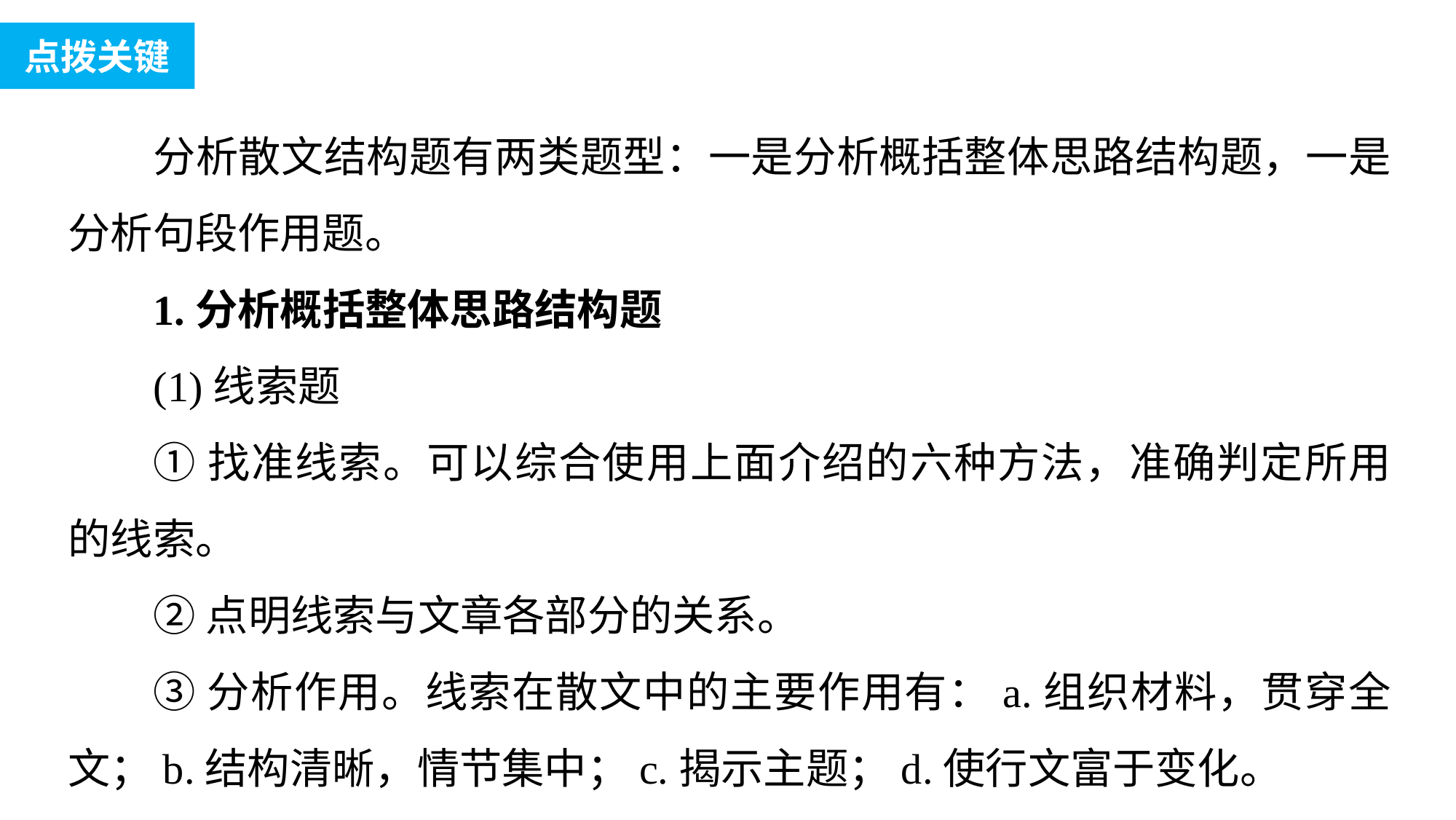

点拨关键
分析散文结构题有两类题型：一是分析概括整体思路结构题，一是分析句段作用题。
1.分析概括整体思路结构题
(1)线索题
①找准线索。可以综合使用上面介绍的六种方法，准确判定所用的线索。
②点明线索与文章各部分的关系。
③分析作用。线索在散文中的主要作用有：a.组织材料，贯穿全文；b.结构清晰，情节集中；c.揭示主题；d.使行文富于变化。